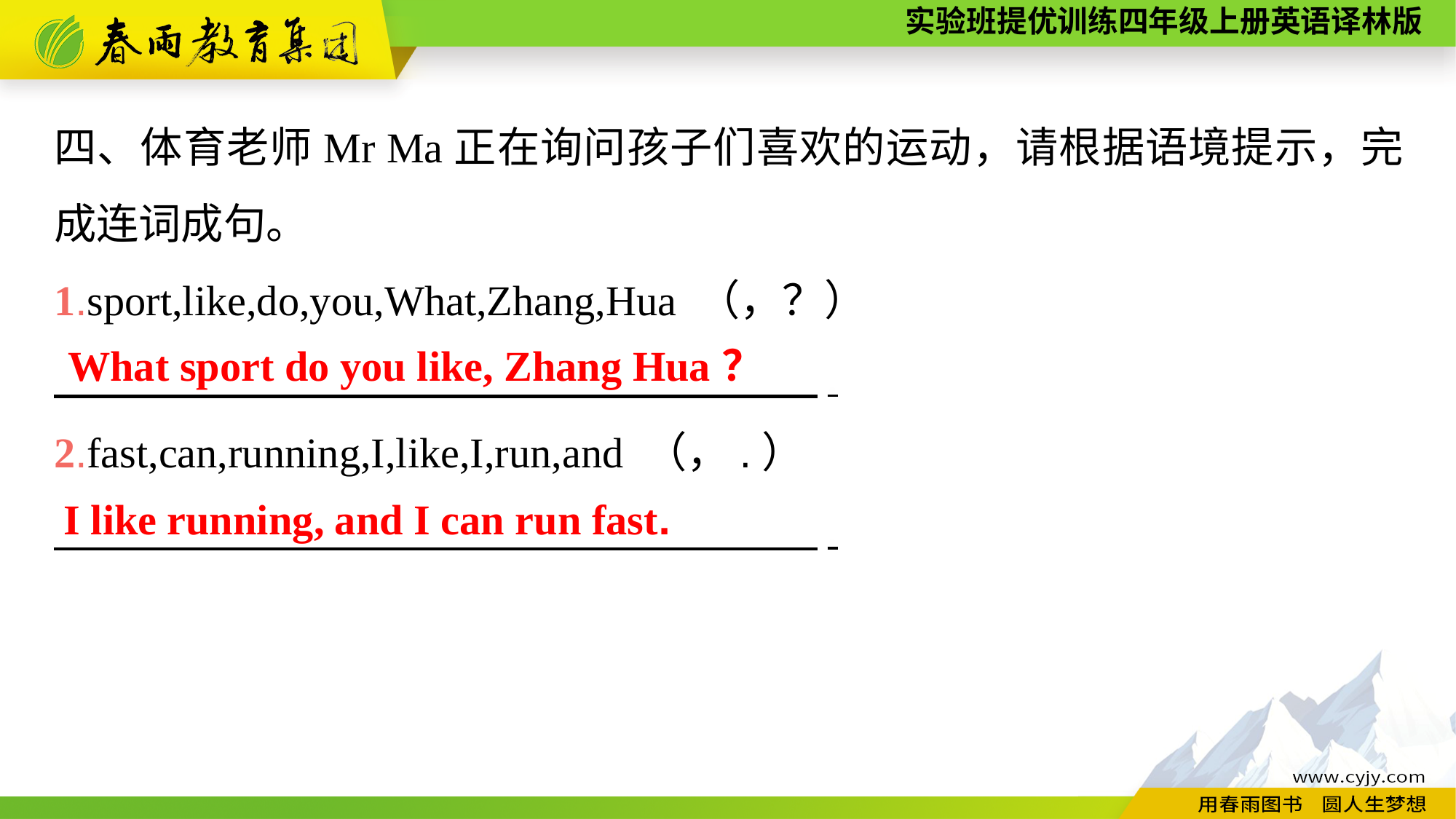

四、体育老师Mr Ma正在询问孩子们喜欢的运动，请根据语境提示，完成连词成句。
1.sport,like,do,you,What,Zhang,Hua （，？）
　　　　　　　　　　　　　　　　　　.
2.fast,can,running,I,like,I,run,and （，.）
　　　　　　　　　　　　　　　　　　.
What sport do you like, Zhang Hua？
I like running, and I can run fast.